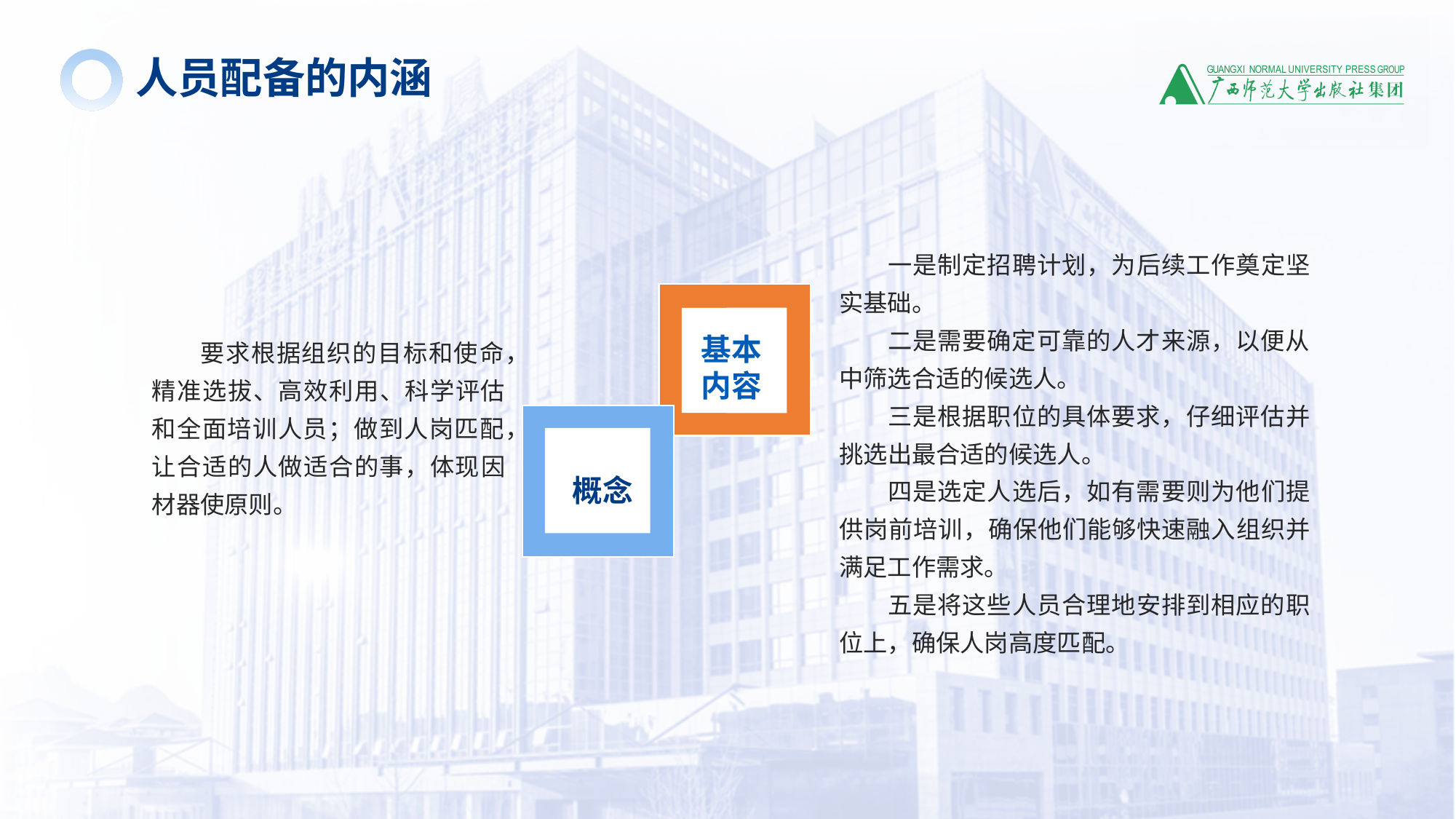

人员配备的内涵

一是制定招聘计划，为后续工作奠定坚实基础。
二是需要确定可靠的人才来源，以便从中筛选合适的候选人。
三是根据职位的具体要求，仔细评估并挑选出最合适的候选人。
四是选定人选后，如有需要则为他们提供岗前培训，确保他们能够快速融入组织并满足工作需求。
五是将这些人员合理地安排到相应的职位上，确保人岗高度匹配。

基本内容
要求根据组织的目标和使命，精准选拔、高效利用、科学评估和全面培训人员；做到人岗匹配，让合适的人做适合的事，体现因材器使原则。

概念